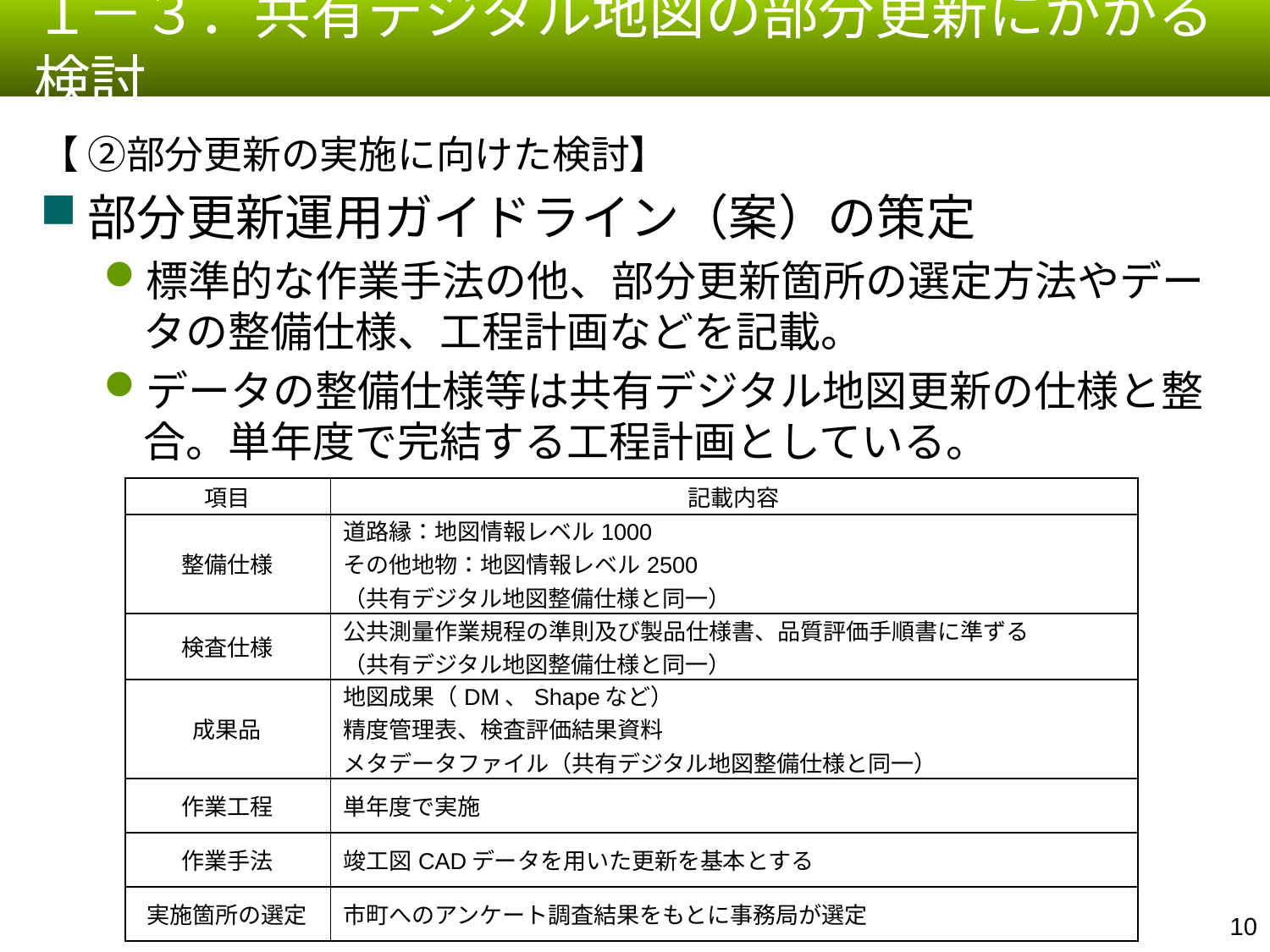

１－３．共有デジタル地図の部分更新にかかる検討
【 ②部分更新の実施に向けた検討】
部分更新運用ガイドライン（案）の策定
標準的な作業手法の他、部分更新箇所の選定方法やデータの整備仕様、工程計画などを記載。
データの整備仕様等は共有デジタル地図更新の仕様と整合。単年度で完結する工程計画としている。

| 項目 | 記載内容 |
| --- | --- |
| 整備仕様 | 道路縁：地図情報レベル1000 その他地物：地図情報レベル2500 （共有デジタル地図整備仕様と同一） |
| 検査仕様 | 公共測量作業規程の準則及び製品仕様書、品質評価手順書に準ずる （共有デジタル地図整備仕様と同一） |
| 成果品 | 地図成果（DM、Shapeなど） 精度管理表、検査評価結果資料 メタデータファイル（共有デジタル地図整備仕様と同一） |
| 作業工程 | 単年度で実施 |
| 作業手法 | 竣工図CADデータを用いた更新を基本とする |
| 実施箇所の選定 | 市町へのアンケート調査結果をもとに事務局が選定 |
10